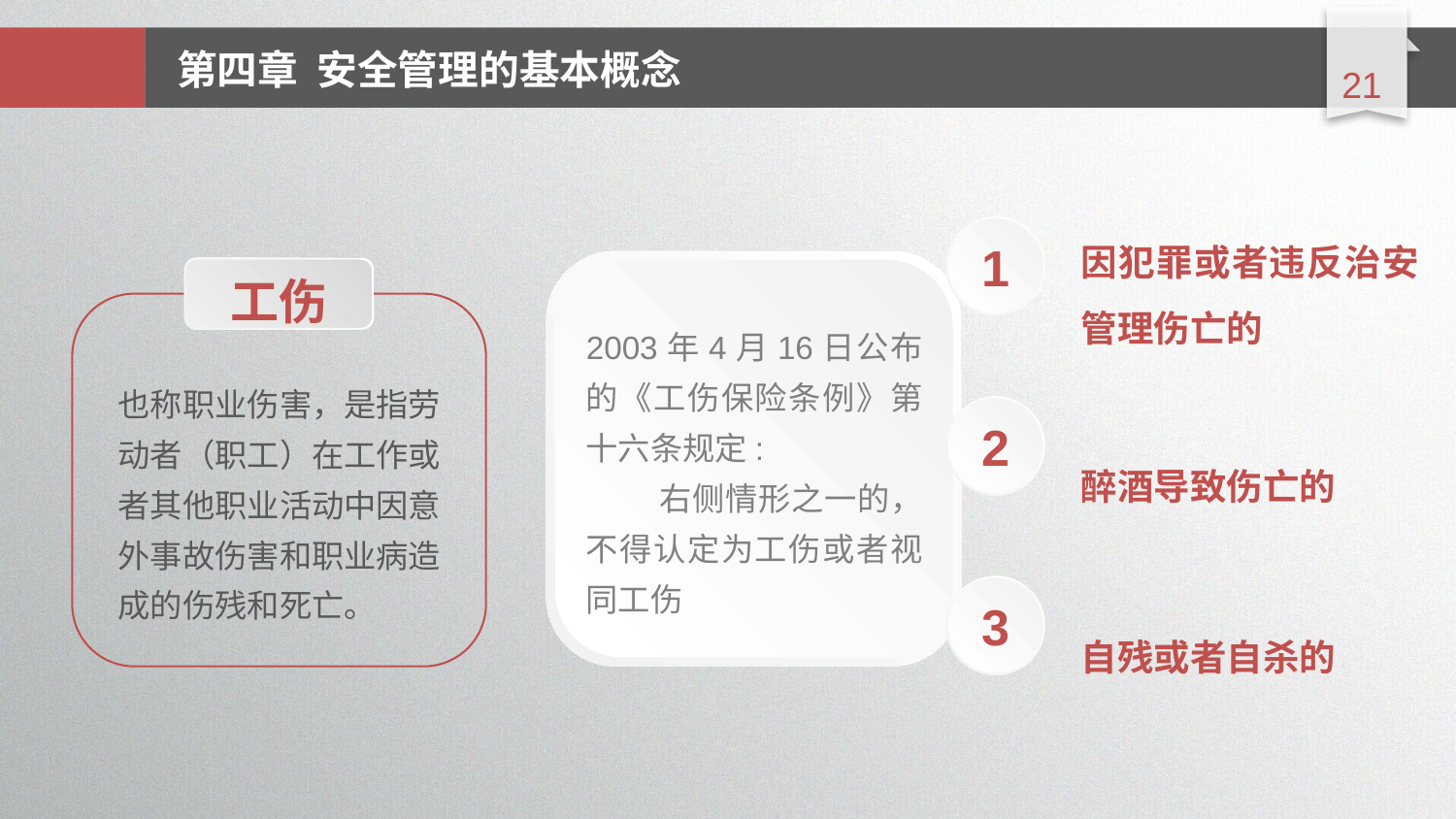

延时符
第四章  安全管理的基本概念

1
因犯罪或者违反治安管理伤亡的

工伤

2003年4月16日公布的《工伤保险条例》第十六条规定:
        右侧情形之一的，不得认定为工伤或者视同工伤
也称职业伤害，是指劳动者（职工）在工作或者其他职业活动中因意外事故伤害和职业病造成的伤残和死亡。

2
醉酒导致伤亡的

3
自残或者自杀的